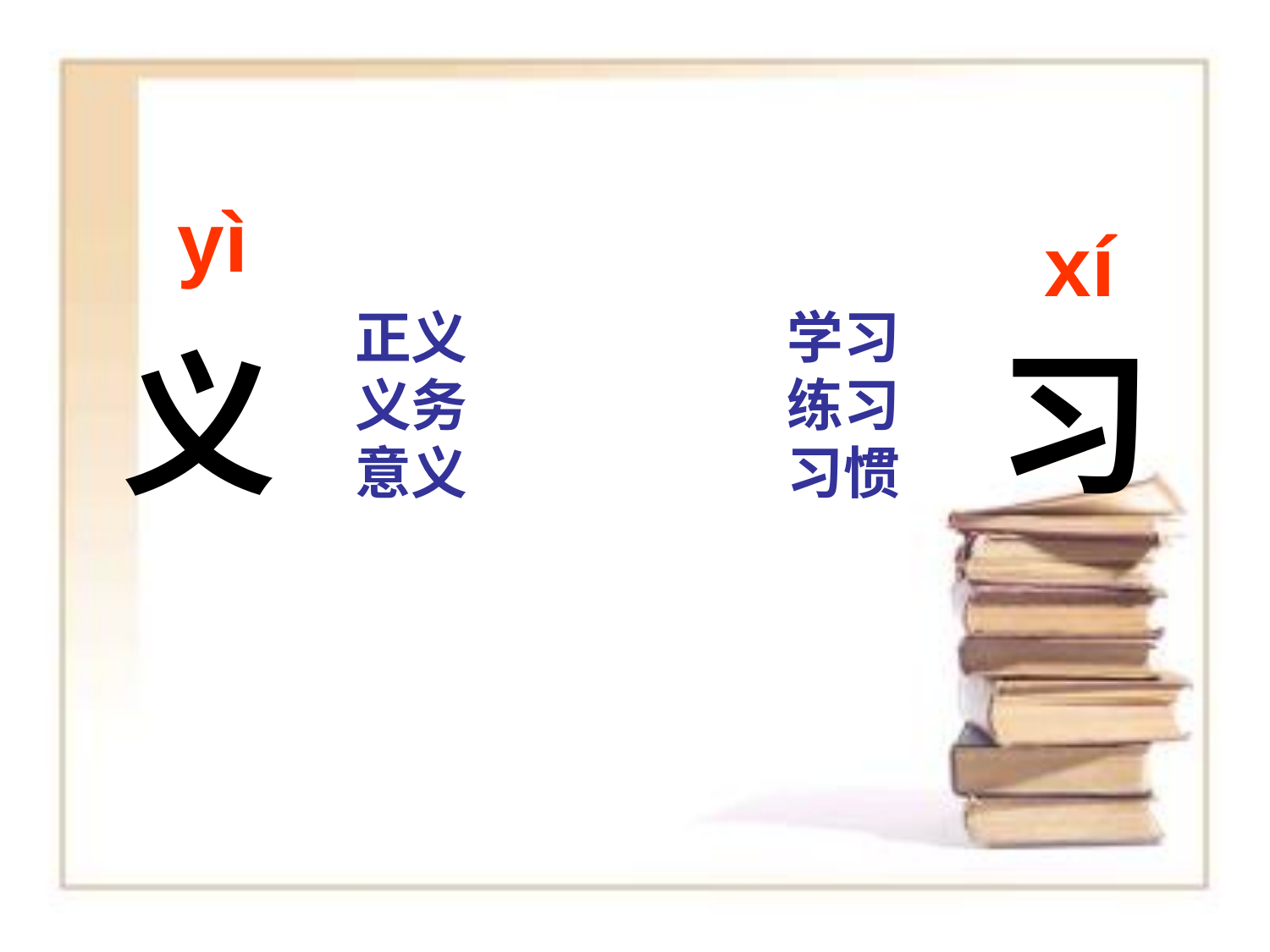

yì
xí
正义
义务
意义
学习
练习
习惯
义
习